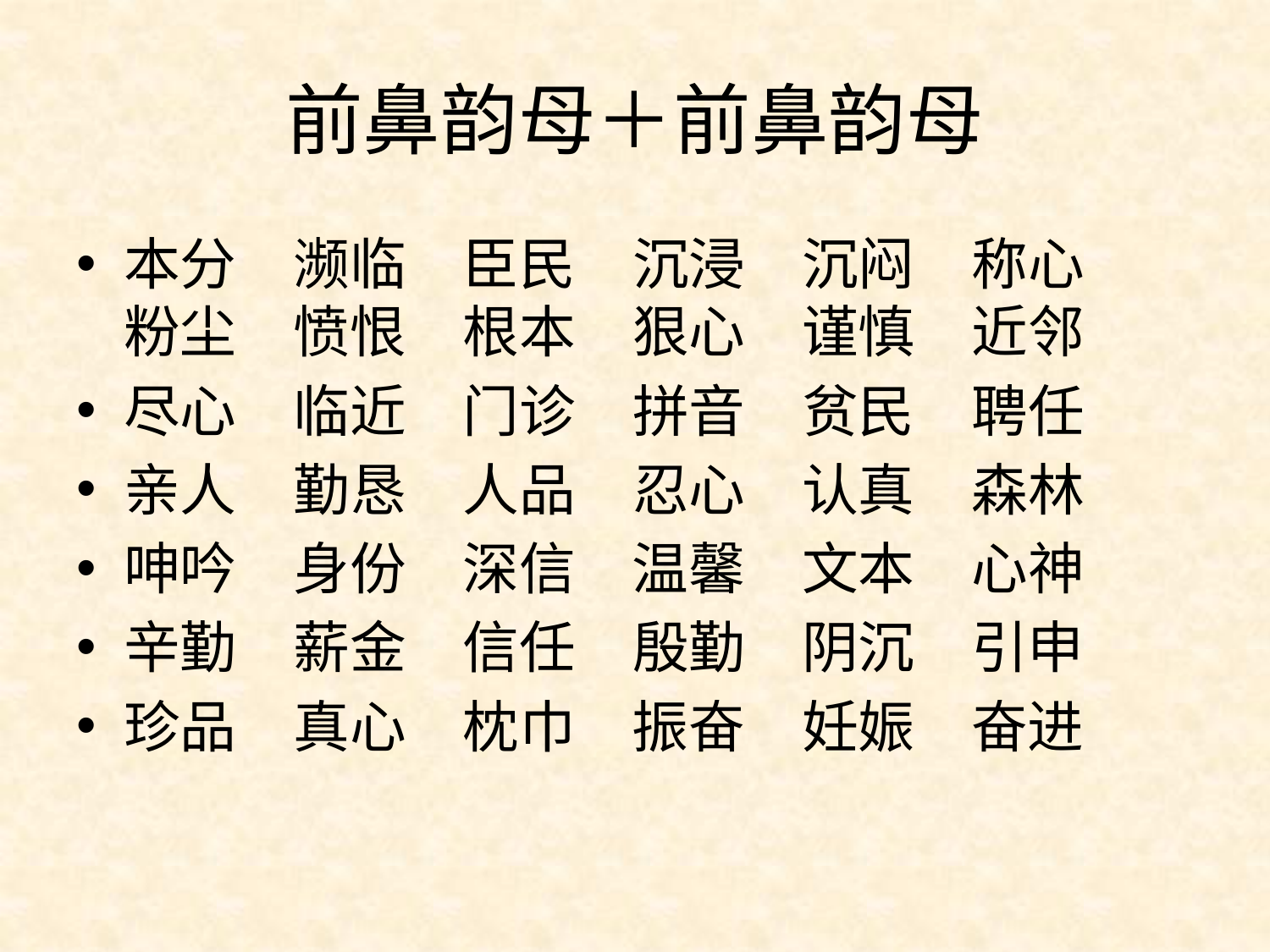

前鼻韵母＋前鼻韵母
本分　濒临　臣民　沉浸　沉闷　称心　粉尘　愤恨　根本　狠心　谨慎　近邻
尽心　临近　门诊　拼音　贫民　聘任
亲人　勤恳　人品　忍心　认真　森林
呻吟　身份　深信　温馨　文本　心神
辛勤　薪金　信任　殷勤　阴沉　引申
珍品　真心　枕巾　振奋　妊娠　奋进